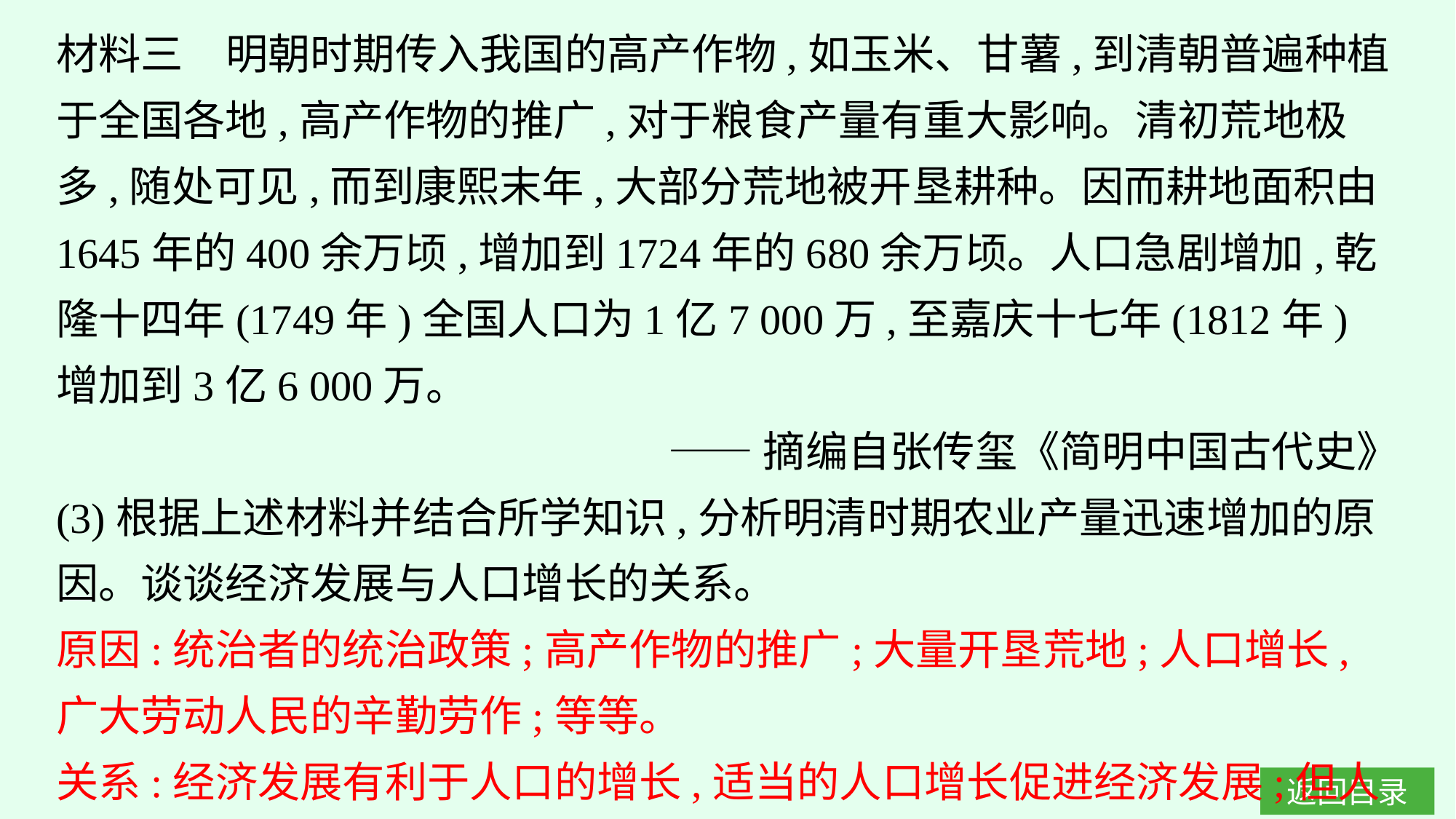

材料三　明朝时期传入我国的高产作物,如玉米、甘薯,到清朝普遍种植于全国各地,高产作物的推广,对于粮食产量有重大影响。清初荒地极多,随处可见,而到康熙末年,大部分荒地被开垦耕种。因而耕地面积由1645年的400余万顷,增加到1724年的680余万顷。人口急剧增加,乾隆十四年(1749年)全国人口为1亿7 000万,至嘉庆十七年(1812年)增加到3亿6 000万。
——摘编自张传玺《简明中国古代史》
(3)根据上述材料并结合所学知识,分析明清时期农业产量迅速增加的原因。谈谈经济发展与人口增长的关系。
原因:统治者的统治政策;高产作物的推广;大量开垦荒地;人口增长,广大劳动人民的辛勤劳作;等等。
关系:经济发展有利于人口的增长,适当的人口增长促进经济发展;但人口增长过快,会导致人地矛盾突出,影响经济的持续发展。